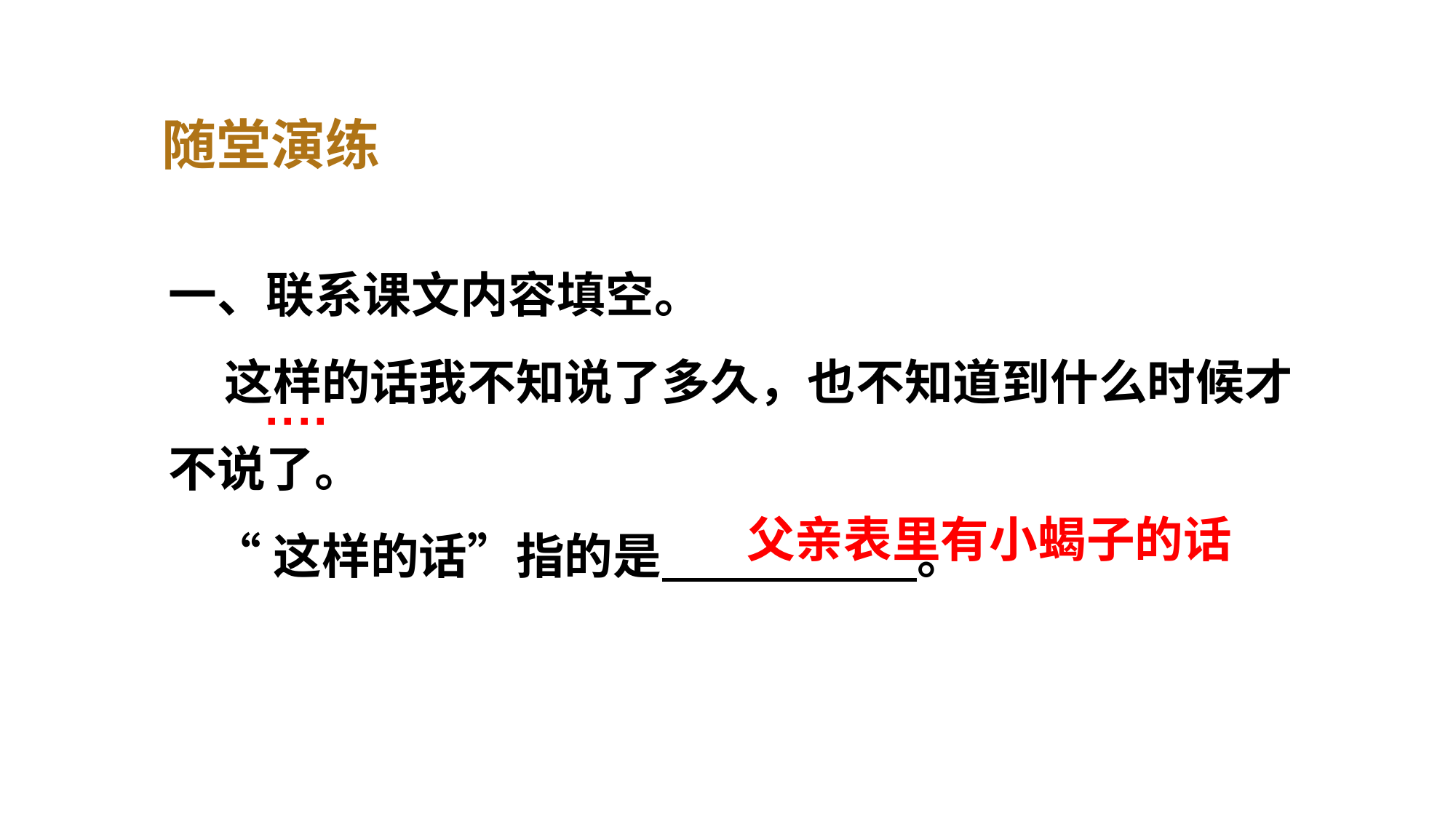

随堂演练
一、联系课文内容填空。
    这样的话我不知说了多久，也不知道到什么时候才不说了。
    “这样的话”指的是                       。
····
父亲表里有小蝎子的话